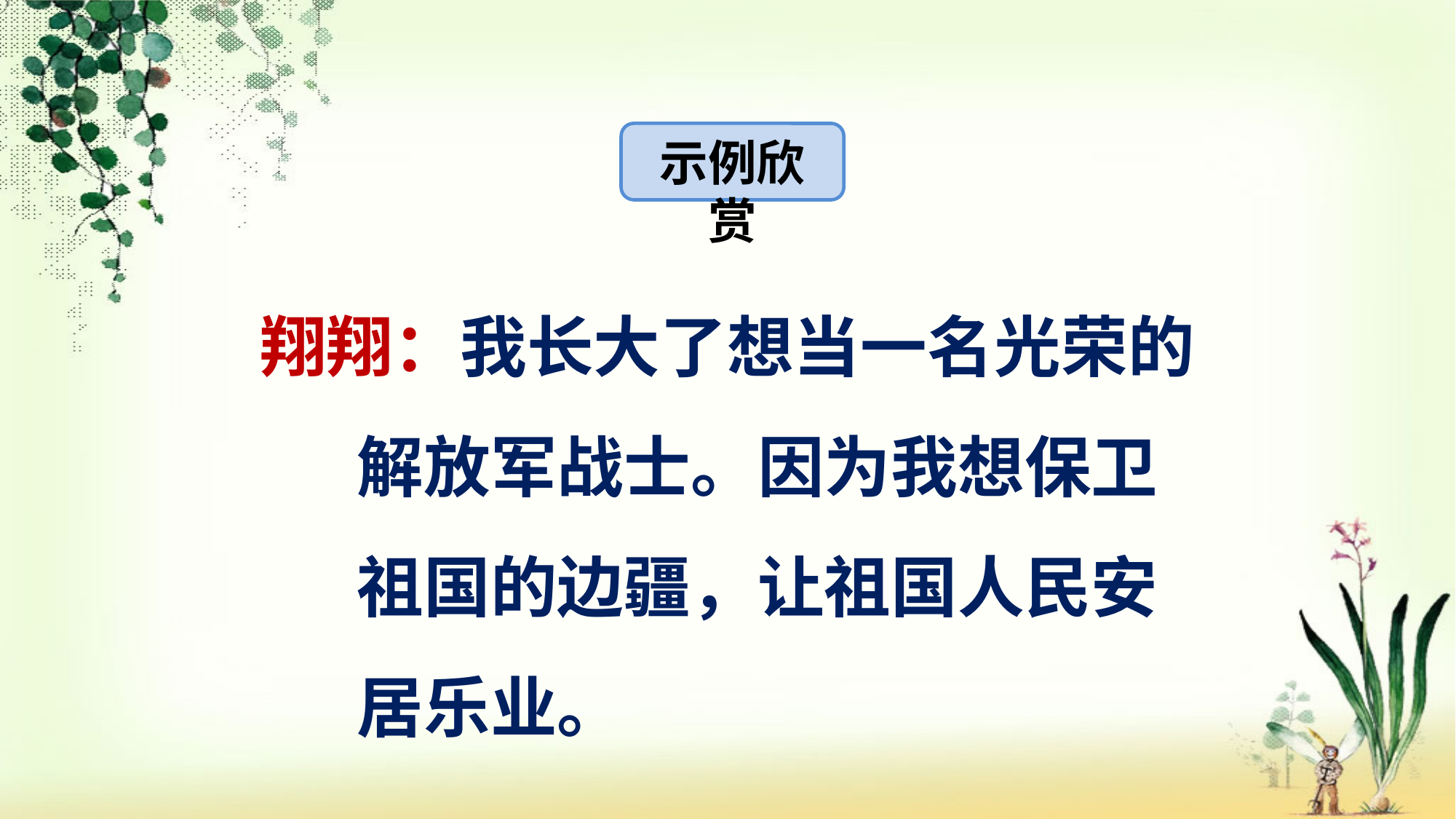

示例欣赏
翔翔：我长大了想当一名光荣的解放军战士。因为我想保卫祖国的边疆，让祖国人民安居乐业。